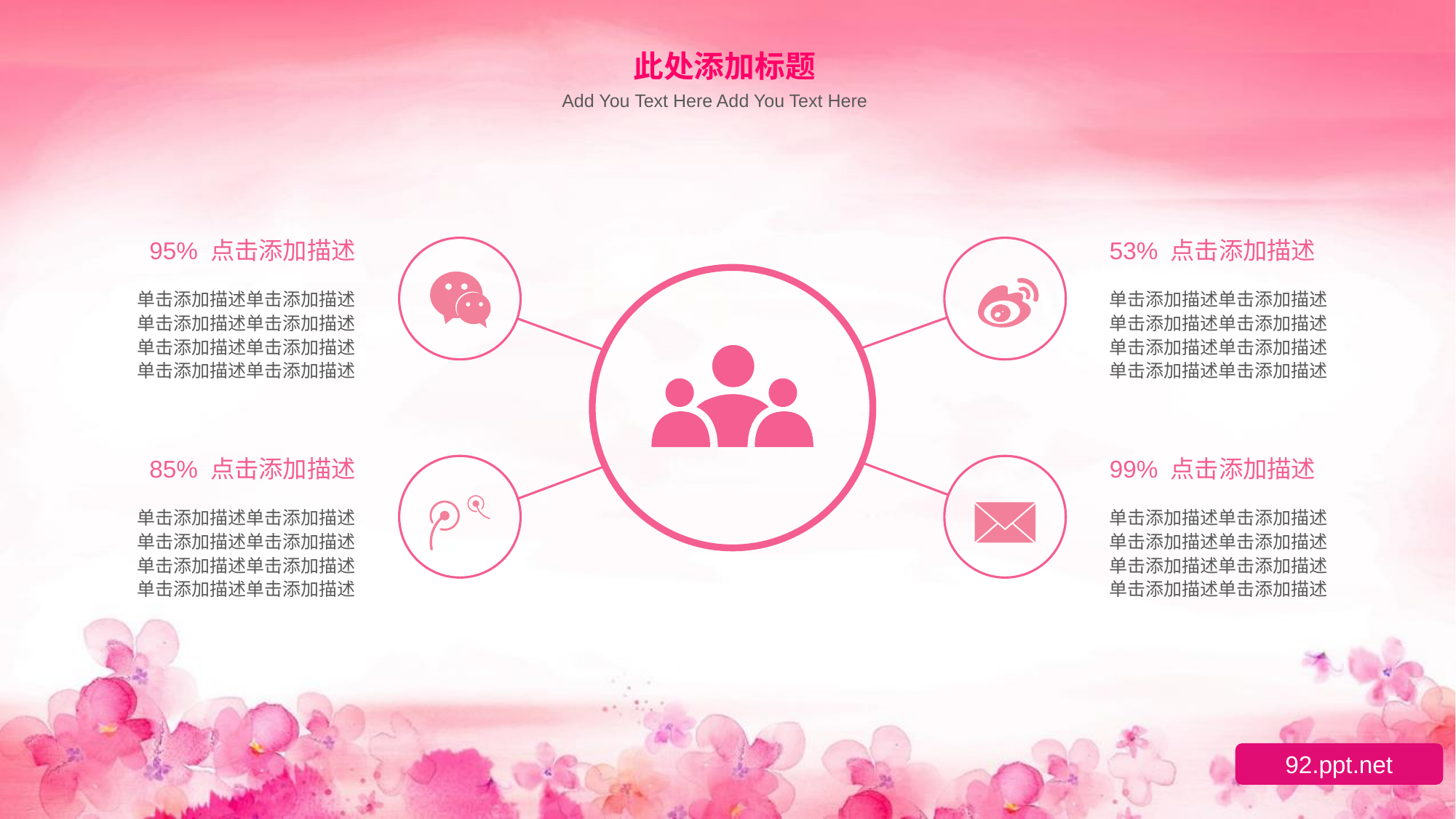

此处添加标题
Add You Text Here Add You Text Here
95% 点击添加描述
单击添加描述单击添加描述
单击添加描述单击添加描述
单击添加描述单击添加描述
单击添加描述单击添加描述
53% 点击添加描述
单击添加描述单击添加描述
单击添加描述单击添加描述
单击添加描述单击添加描述
单击添加描述单击添加描述

85% 点击添加描述
单击添加描述单击添加描述
单击添加描述单击添加描述
单击添加描述单击添加描述
单击添加描述单击添加描述
99% 点击添加描述
单击添加描述单击添加描述
单击添加描述单击添加描述
单击添加描述单击添加描述
单击添加描述单击添加描述

92.ppt.net